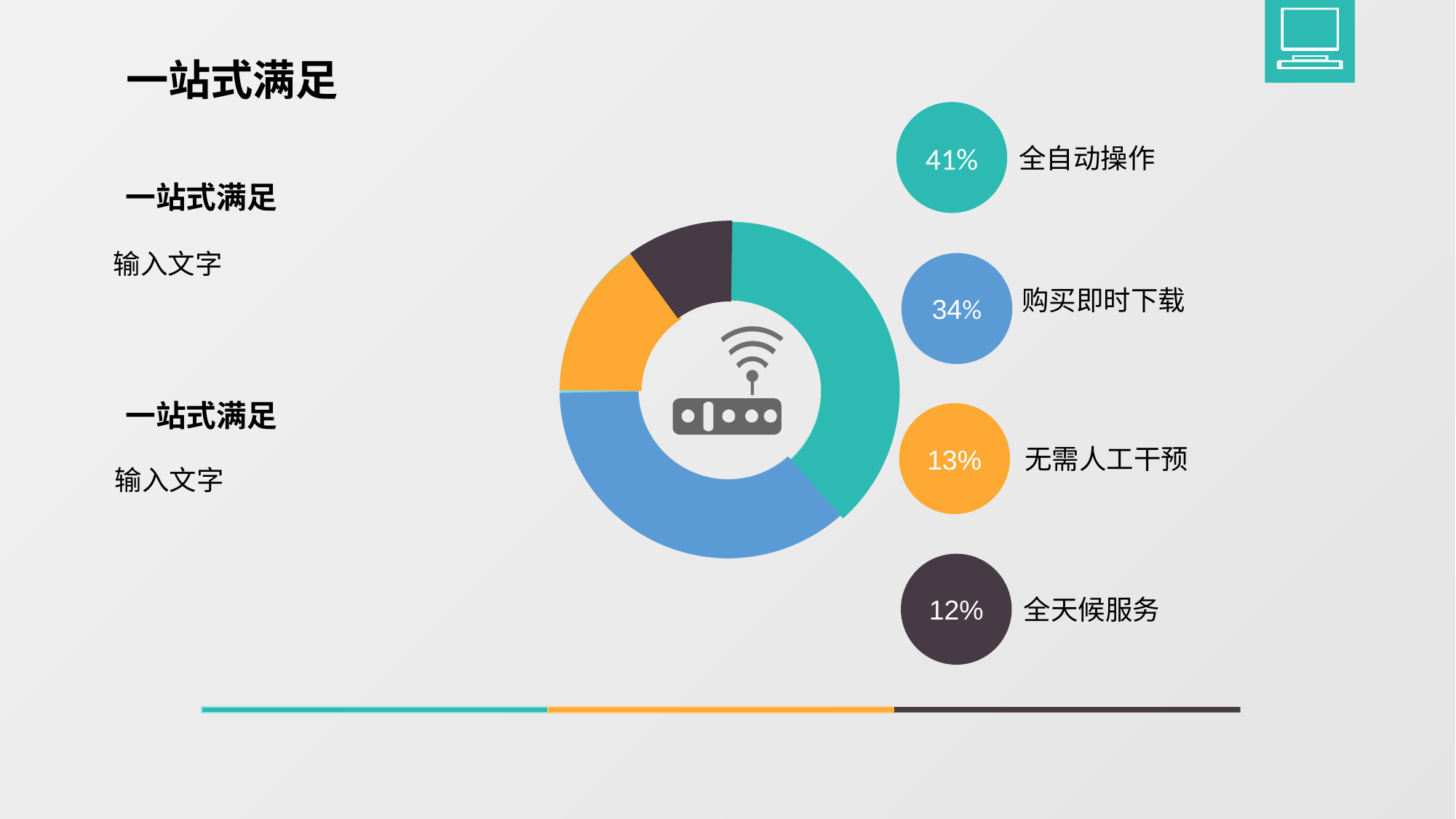

一站式满足
41%
全自动操作
一站式满足

输入文字
34%
购买即时下载
一站式满足
13%
无需人工干预
输入文字
12%
全天候服务